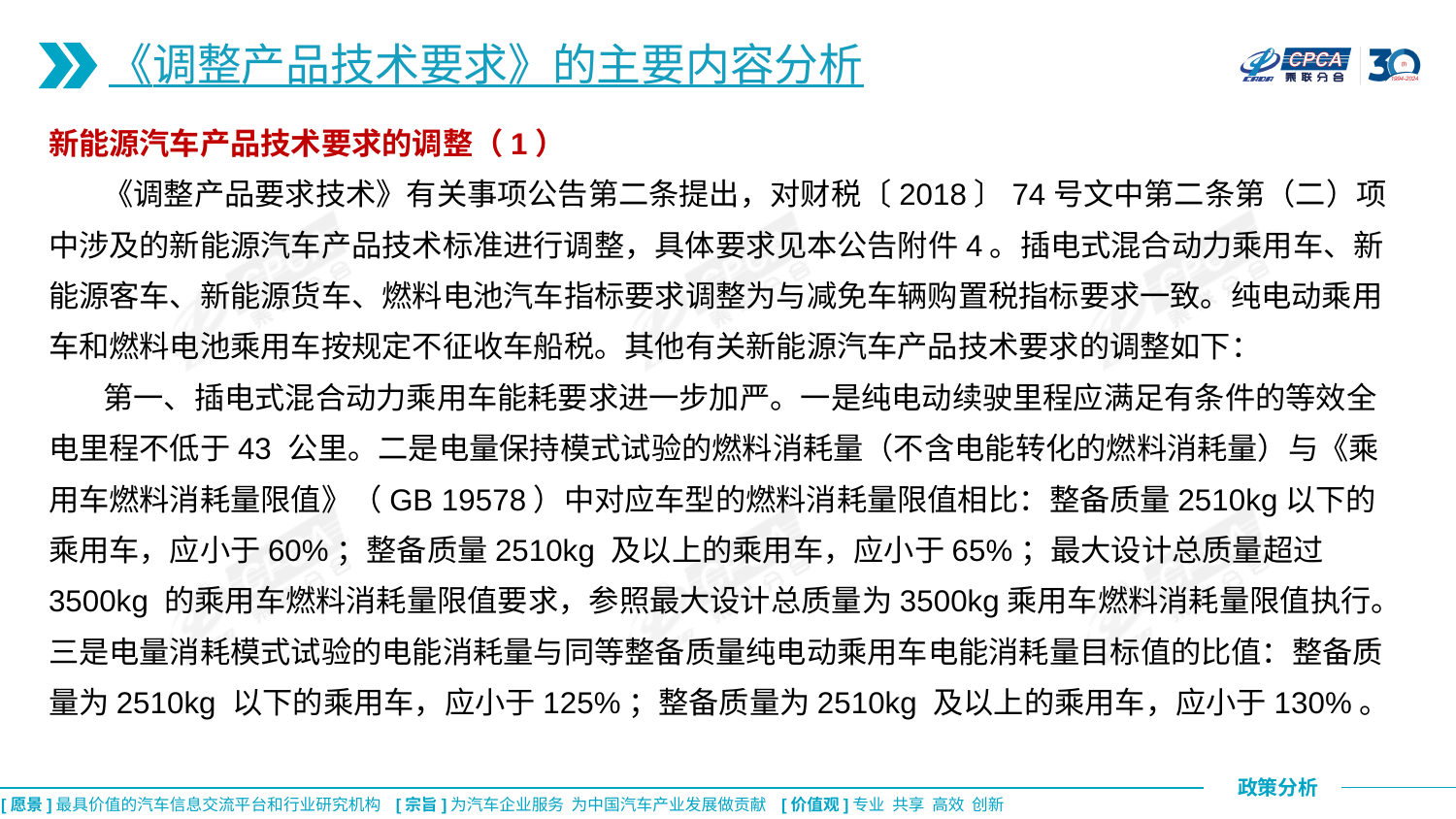

《调整产品技术要求》的主要内容分析
新能源汽车产品技术要求的调整（1）
       《调整产品要求技术》有关事项公告第二条提出，对财税〔2018〕74号文中第二条第（二）项中涉及的新能源汽车产品技术标准进行调整，具体要求见本公告附件4。插电式混合动力乘用车、新能源客车、新能源货车、燃料电池汽车指标要求调整为与减免车辆购置税指标要求一致。纯电动乘用车和燃料电池乘用车按规定不征收车船税。其他有关新能源汽车产品技术要求的调整如下：
       第一、插电式混合动力乘用车能耗要求进一步加严。一是纯电动续驶里程应满足有条件的等效全电里程不低于43 公里。二是电量保持模式试验的燃料消耗量（不含电能转化的燃料消耗量）与《乘用车燃料消耗量限值》（GB 19578）中对应车型的燃料消耗量限值相比：整备质量2510kg以下的乘用车，应小于60%；整备质量2510kg 及以上的乘用车，应小于65%；最大设计总质量超过3500kg 的乘用车燃料消耗量限值要求，参照最大设计总质量为3500kg乘用车燃料消耗量限值执行。三是电量消耗模式试验的电能消耗量与同等整备质量纯电动乘用车电能消耗量目标值的比值：整备质量为2510kg 以下的乘用车，应小于125%；整备质量为2510kg 及以上的乘用车，应小于130%。